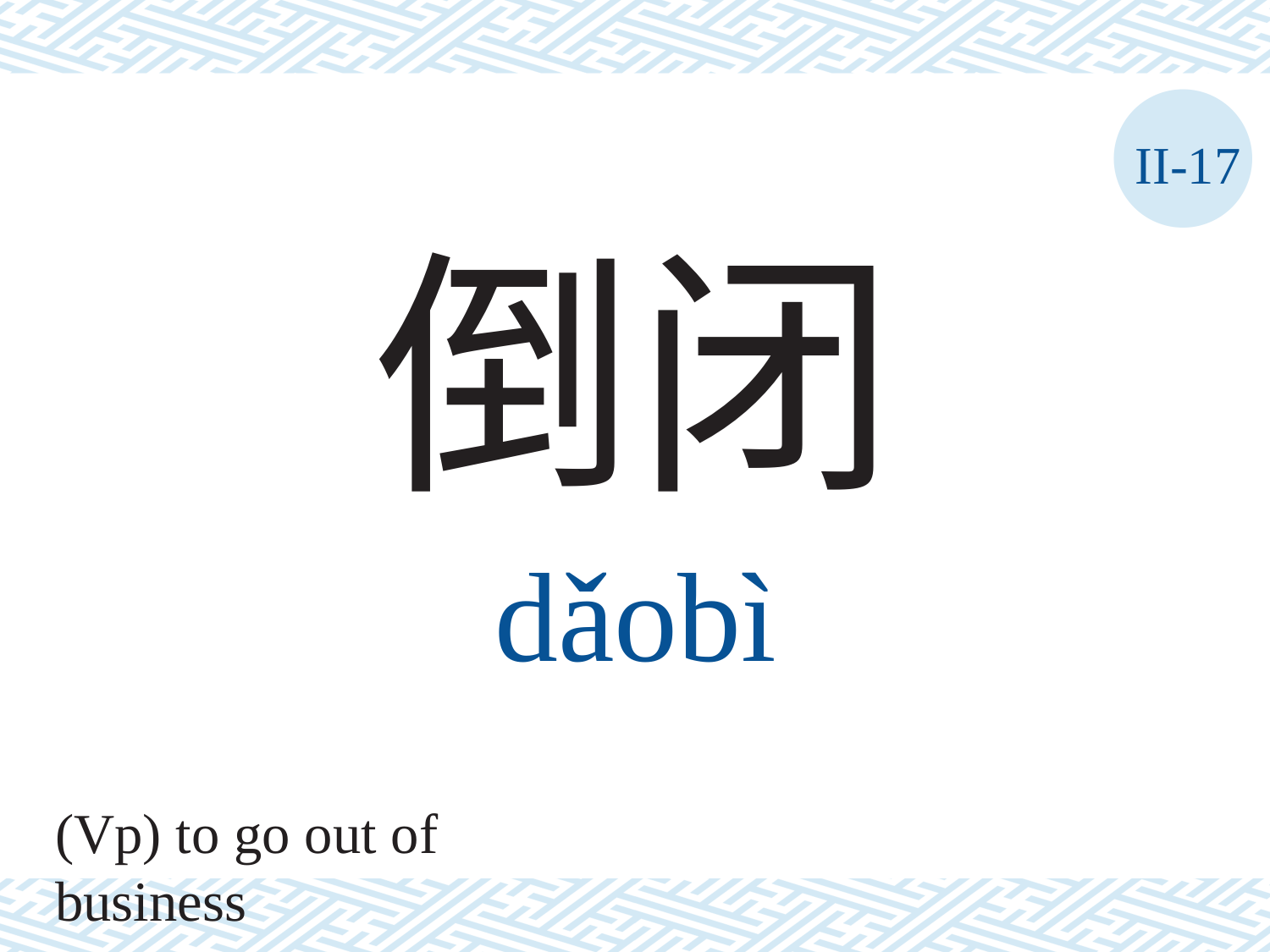

II-17
倒闭
dǎobì
(Vp) to go out of business